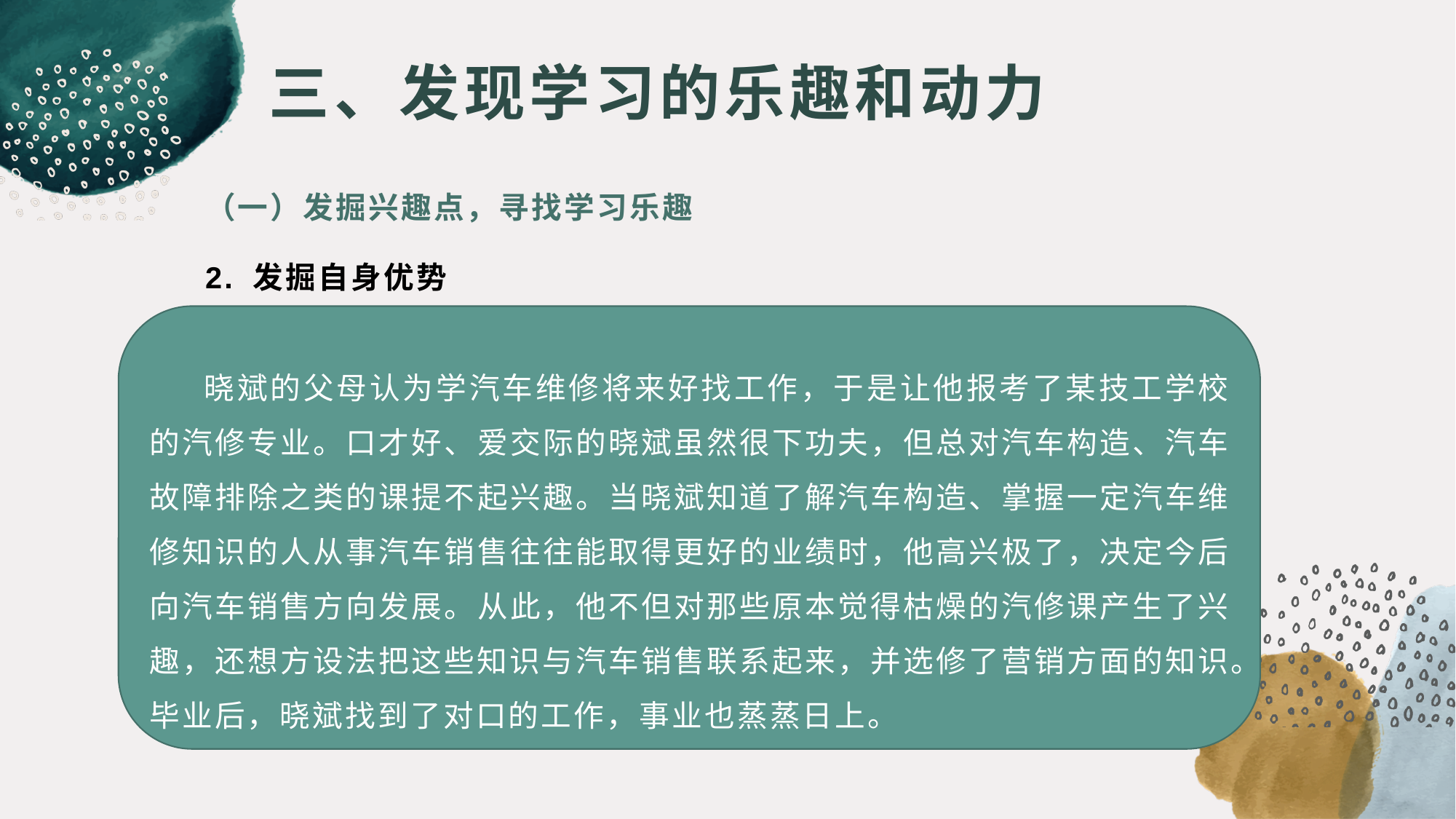

# 三、发现学习的乐趣和动力
（一）发掘兴趣点，寻找学习乐趣
2. 发掘自身优势

晓斌的父母认为学汽车维修将来好找工作，于是让他报考了某技工学校的汽修专业。口才好、爱交际的晓斌虽然很下功夫，但总对汽车构造、汽车故障排除之类的课提不起兴趣。当晓斌知道了解汽车构造、掌握一定汽车维修知识的人从事汽车销售往往能取得更好的业绩时，他高兴极了，决定今后向汽车销售方向发展。从此，他不但对那些原本觉得枯燥的汽修课产生了兴趣，还想方设法把这些知识与汽车销售联系起来，并选修了营销方面的知识。毕业后，晓斌找到了对口的工作，事业也蒸蒸日上。